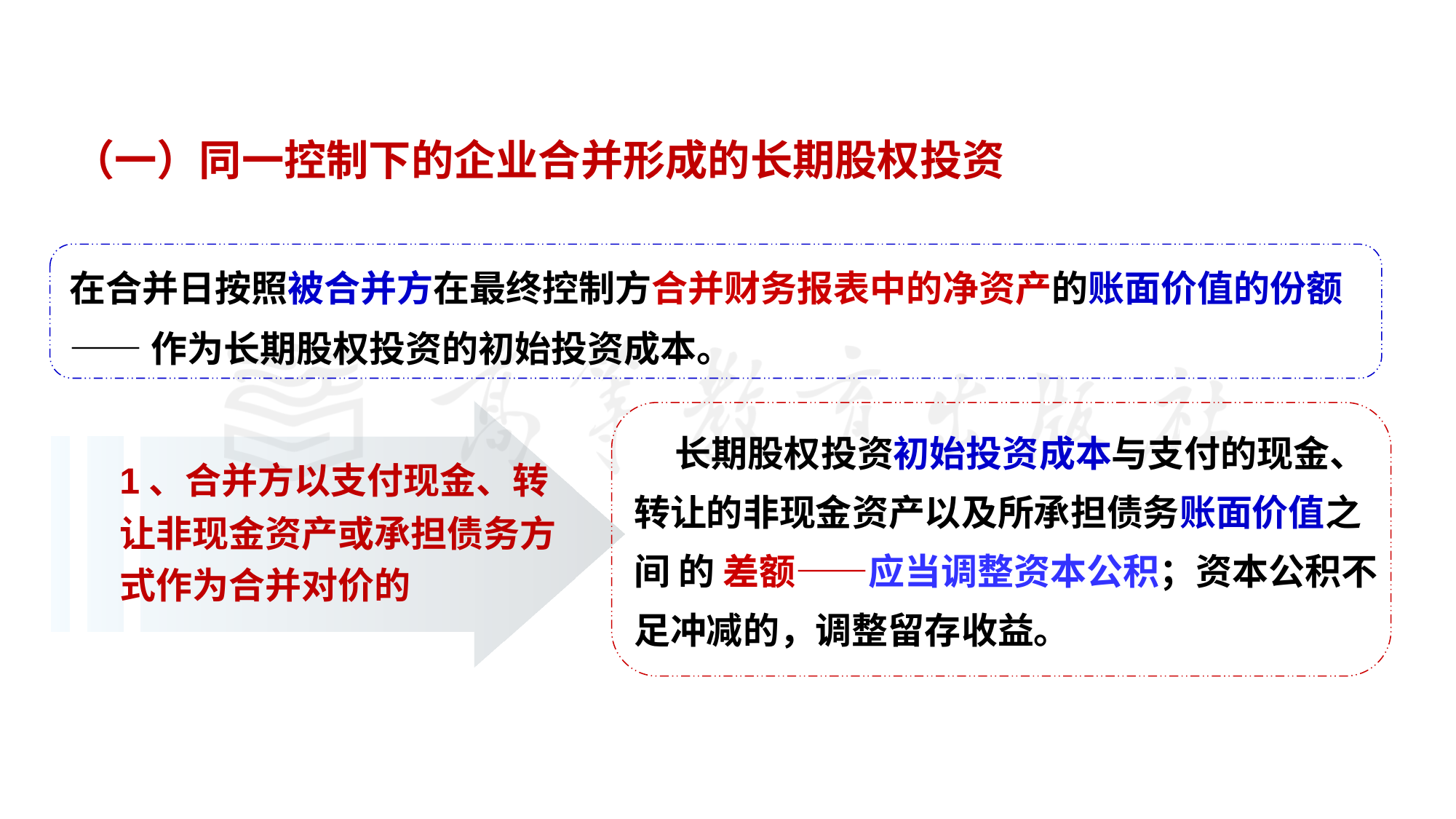

（一）同一控制下的企业合并形成的长期股权投资
在合并日按照被合并方在最终控制方合并财务报表中的净资产的账面价值的份额
——作为长期股权投资的初始投资成本。

1、合并方以支付现金、转让非现金资产或承担债务方式作为合并对价的

    长期股权投资初始投资成本与支付的现金、转让的非现金资产以及所承担债务账面价值之 间 的 差额——应当调整资本公积；资本公积不足冲减的，调整留存收益。